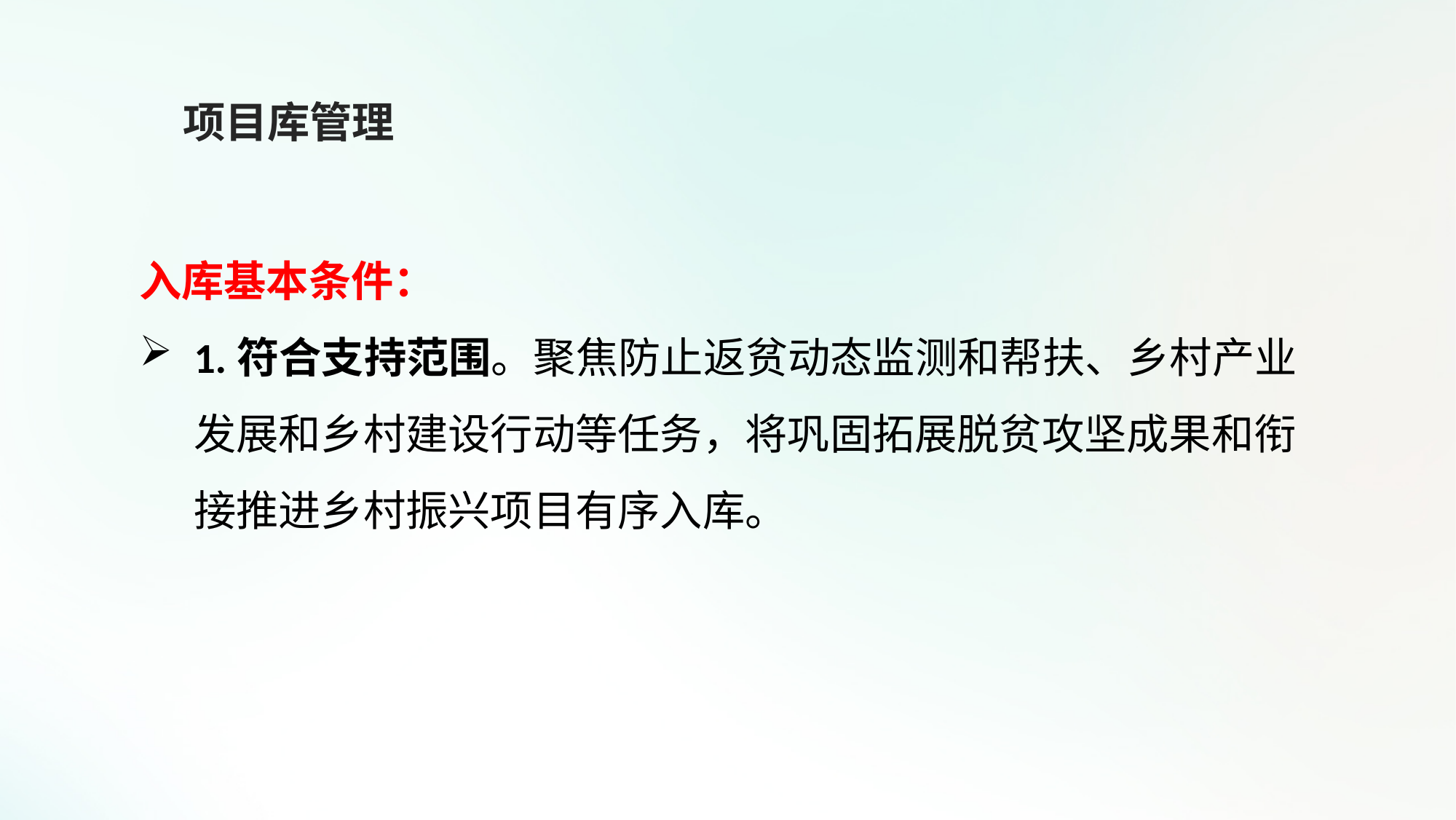

项目库管理
入库基本条件：
1.符合支持范围。聚焦防止返贫动态监测和帮扶、乡村产业发展和乡村建设行动等任务，将巩固拓展脱贫攻坚成果和衔接推进乡村振兴项目有序入库。